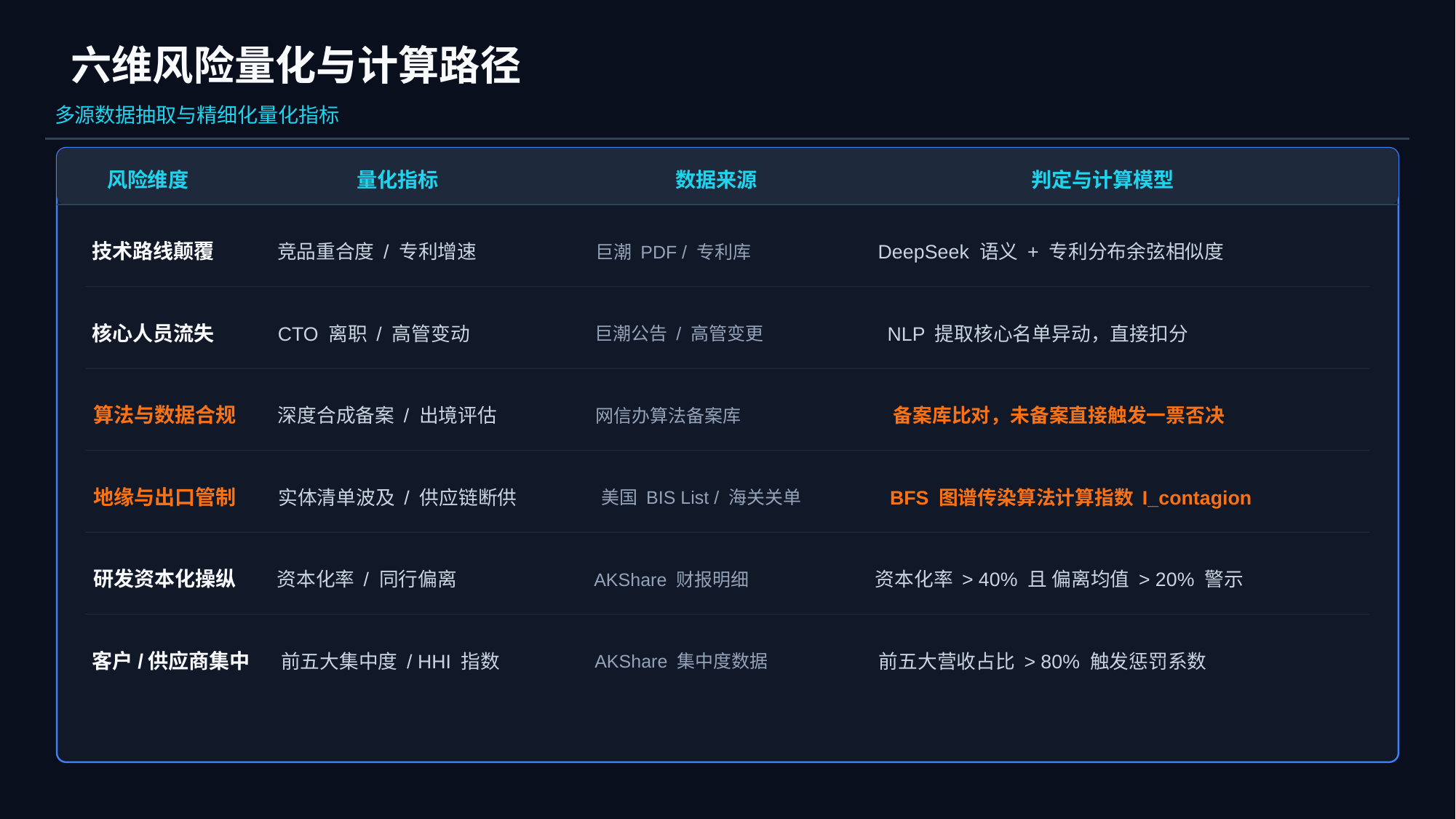

六维风险量化与计算路径
多源数据抽取与精细化量化指标

风险维度
量化指标
数据来源
判定与计算模型

技术路线颠覆
竞品重合度 / 专利增速
DeepSeek 语义 + 专利分布余弦相似度
巨潮 PDF / 专利库

核心人员流失
CTO 离职 / 高管变动
NLP 提取核心名单异动，直接扣分
巨潮公告 / 高管变更

算法与数据合规
深度合成备案 / 出境评估
备案库比对，未备案直接触发一票否决
网信办算法备案库

地缘与出口管制
实体清单波及 / 供应链断供
BFS 图谱传染算法计算指数 I_contagion
美国 BIS List / 海关关单

研发资本化操纵
资本化率 / 同行偏离
资本化率 > 40% 且 偏离均值 > 20% 警示
AKShare 财报明细

客户/供应商集中
前五大集中度 / HHI 指数
前五大营收占比 > 80% 触发惩罚系数
AKShare 集中度数据